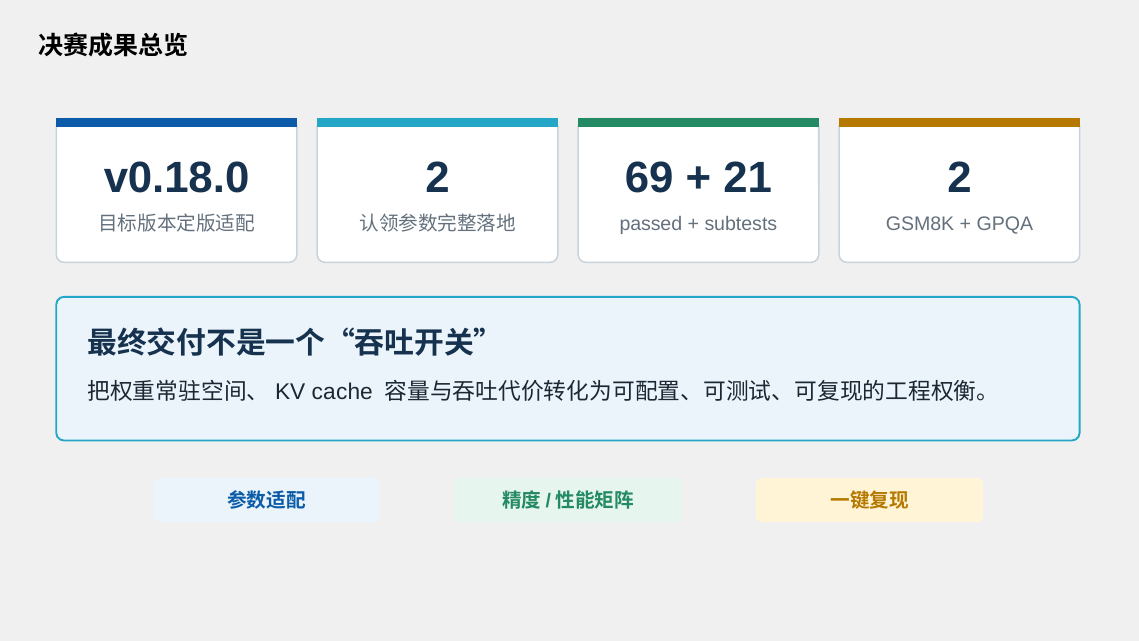

决赛成果总览

v0.18.0
2
69 + 21
2
目标版本定版适配
认领参数完整落地
passed + subtests
GSM8K + GPQA

最终交付不是一个“吞吐开关”
把权重常驻空间、KV cache 容量与吞吐代价转化为可配置、可测试、可复现的工程权衡。

参数适配
精度/性能矩阵
一键复现